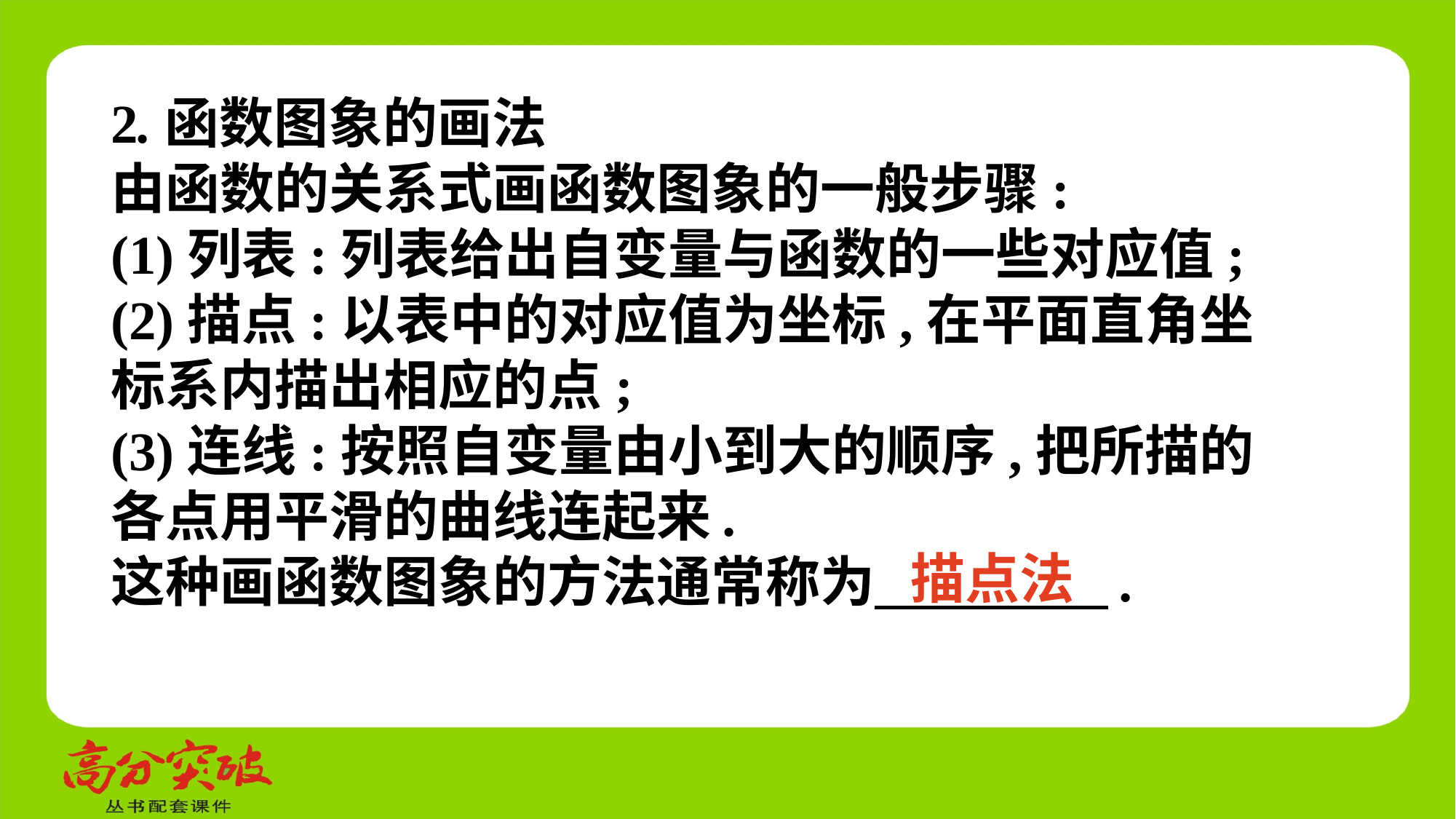

2.函数图象的画法
由函数的关系式画函数图象的一般步骤:
(1)列表:列表给出自变量与函数的一些对应值;
(2)描点:以表中的对应值为坐标,在平面直角坐标系内描出相应的点;
(3)连线:按照自变量由小到大的顺序,把所描的各点用平滑的曲线连起来.
这种画函数图象的方法通常称为　          　.
描点法